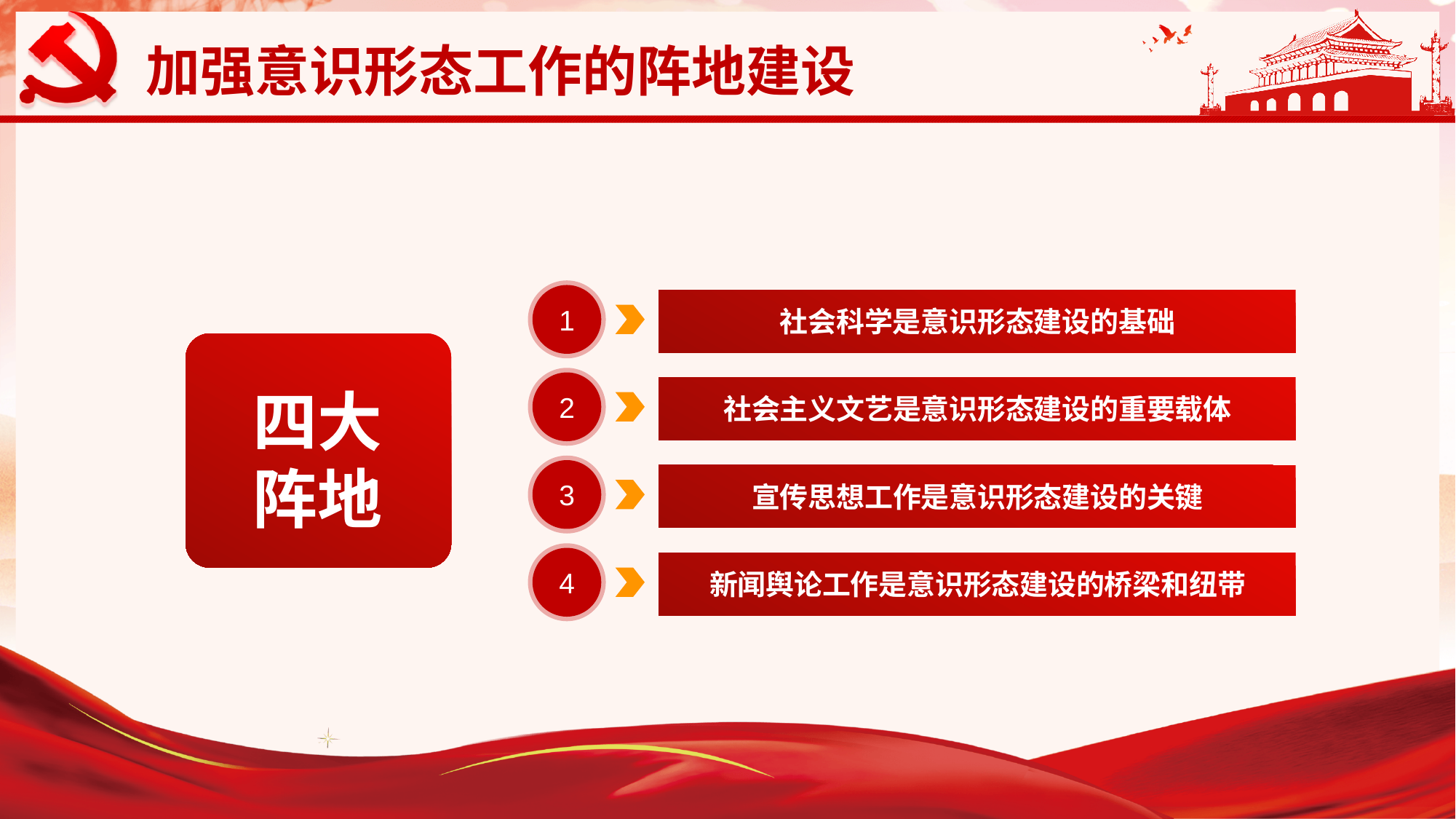

1
社会科学是意识形态建设的基础

2
四大
阵地
社会主义文艺是意识形态建设的重要载体

3
宣传思想工作是意识形态建设的关键

4
新闻舆论工作是意识形态建设的桥梁和纽带